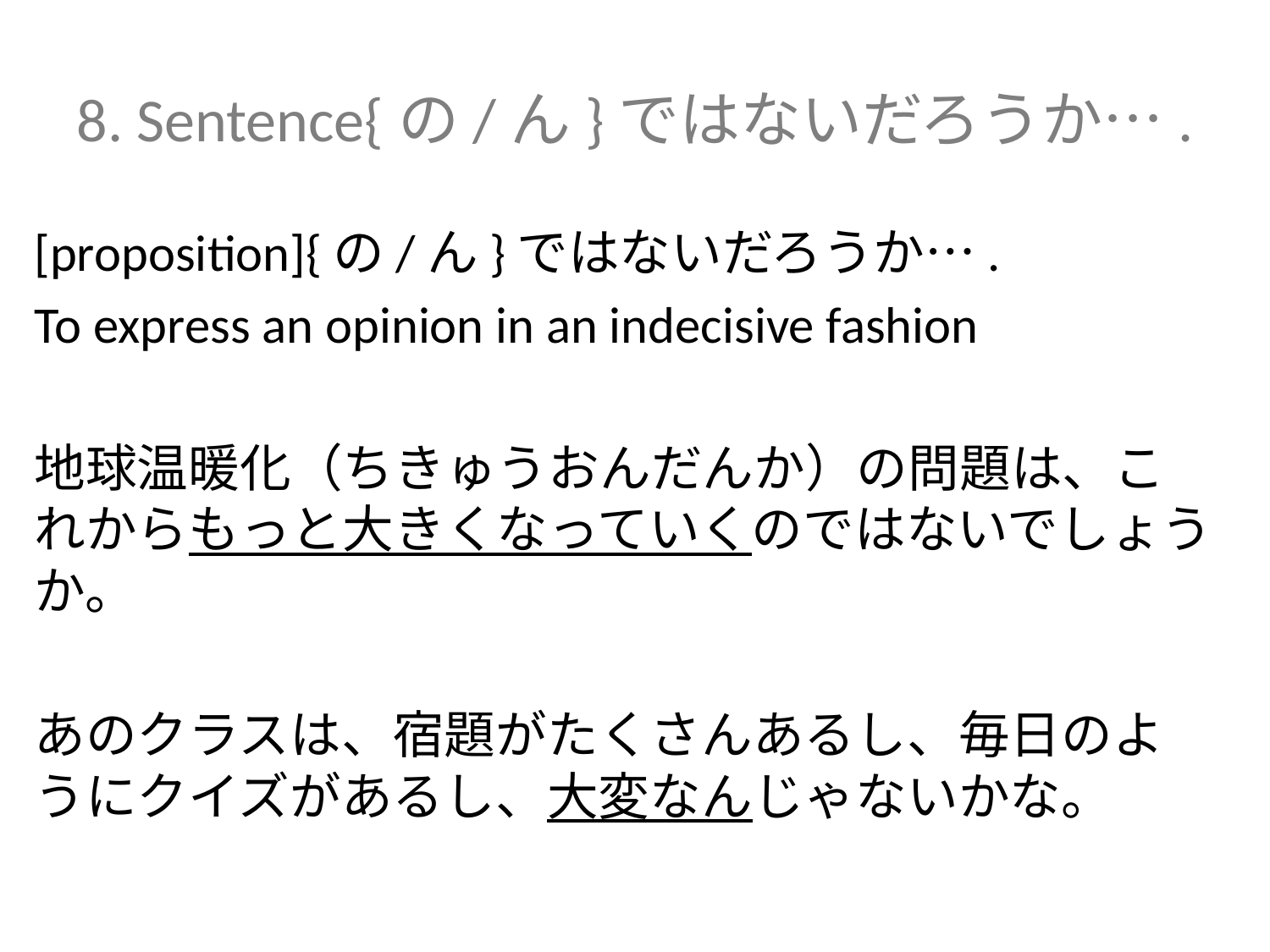

# 8. Sentence{の/ん}ではないだろうか….
[proposition]{の/ん}ではないだろうか….
To express an opinion in an indecisive fashion

地球温暖化（ちきゅうおんだんか）の問題は、これからもっと大きくなっていくのではないでしょうか。

あのクラスは、宿題がたくさんあるし、毎日のようにクイズがあるし、大変なんじゃないかな。